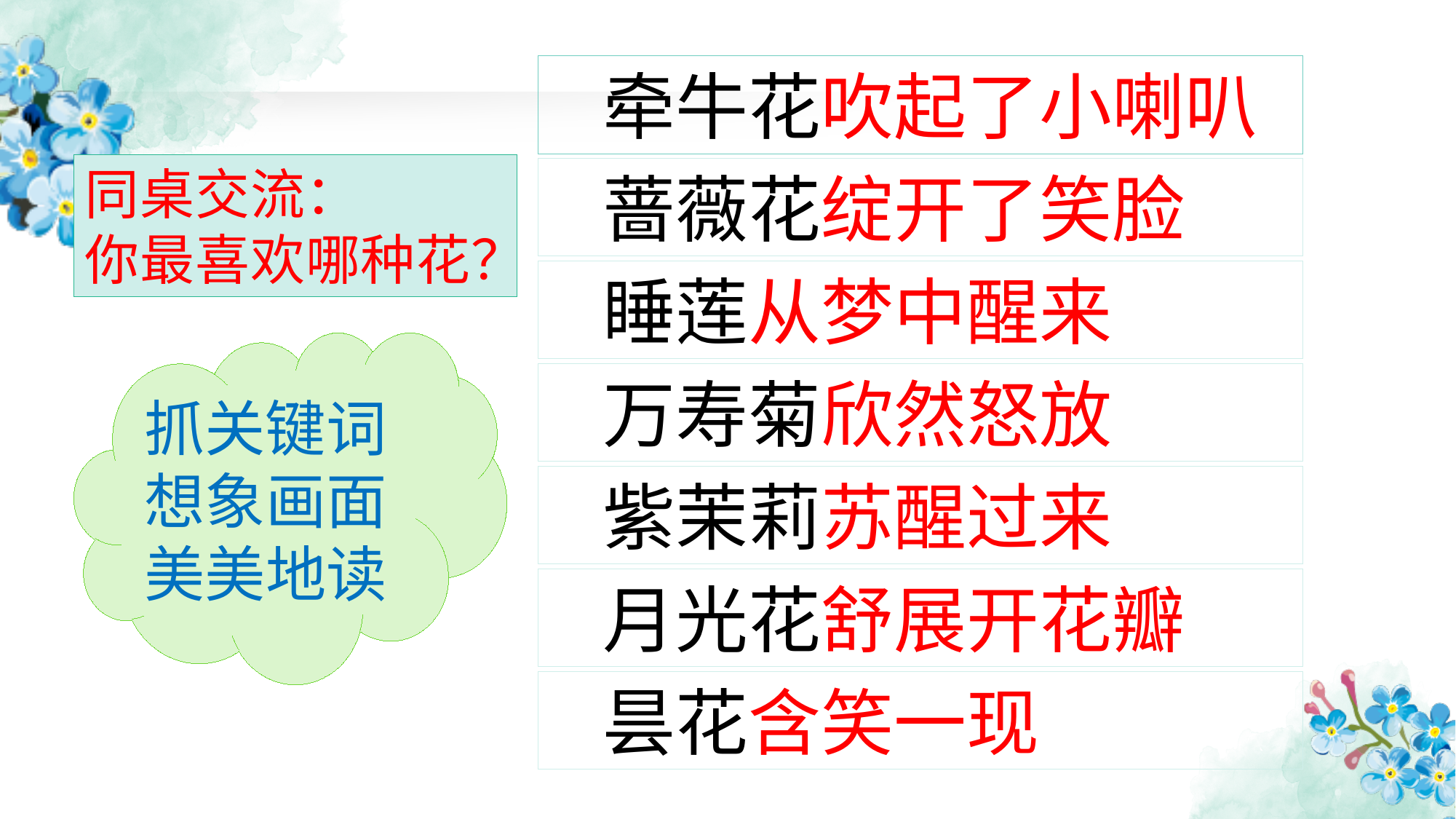

牵牛花吹起了小喇叭
同桌交流：
你最喜欢哪种花？
蔷薇花绽开了笑脸
睡莲从梦中醒来
抓关键词
想象画面
美美地读
万寿菊欣然怒放
紫茉莉苏醒过来
月光花舒展开花瓣
昙花含笑一现